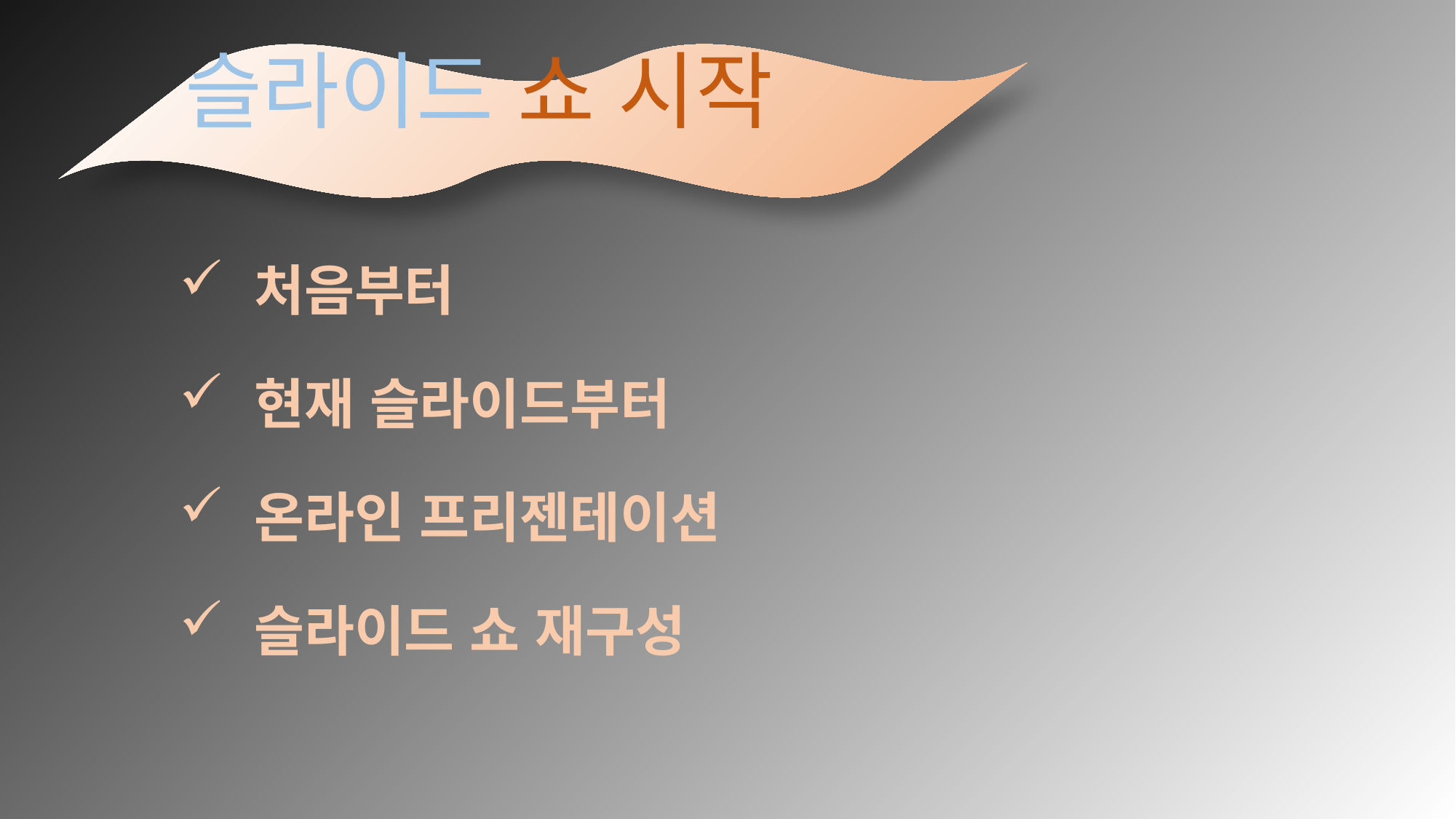

# 슬라이드 쇼 시작
처음부터
현재 슬라이드부터
온라인 프리젠테이션
슬라이드 쇼 재구성